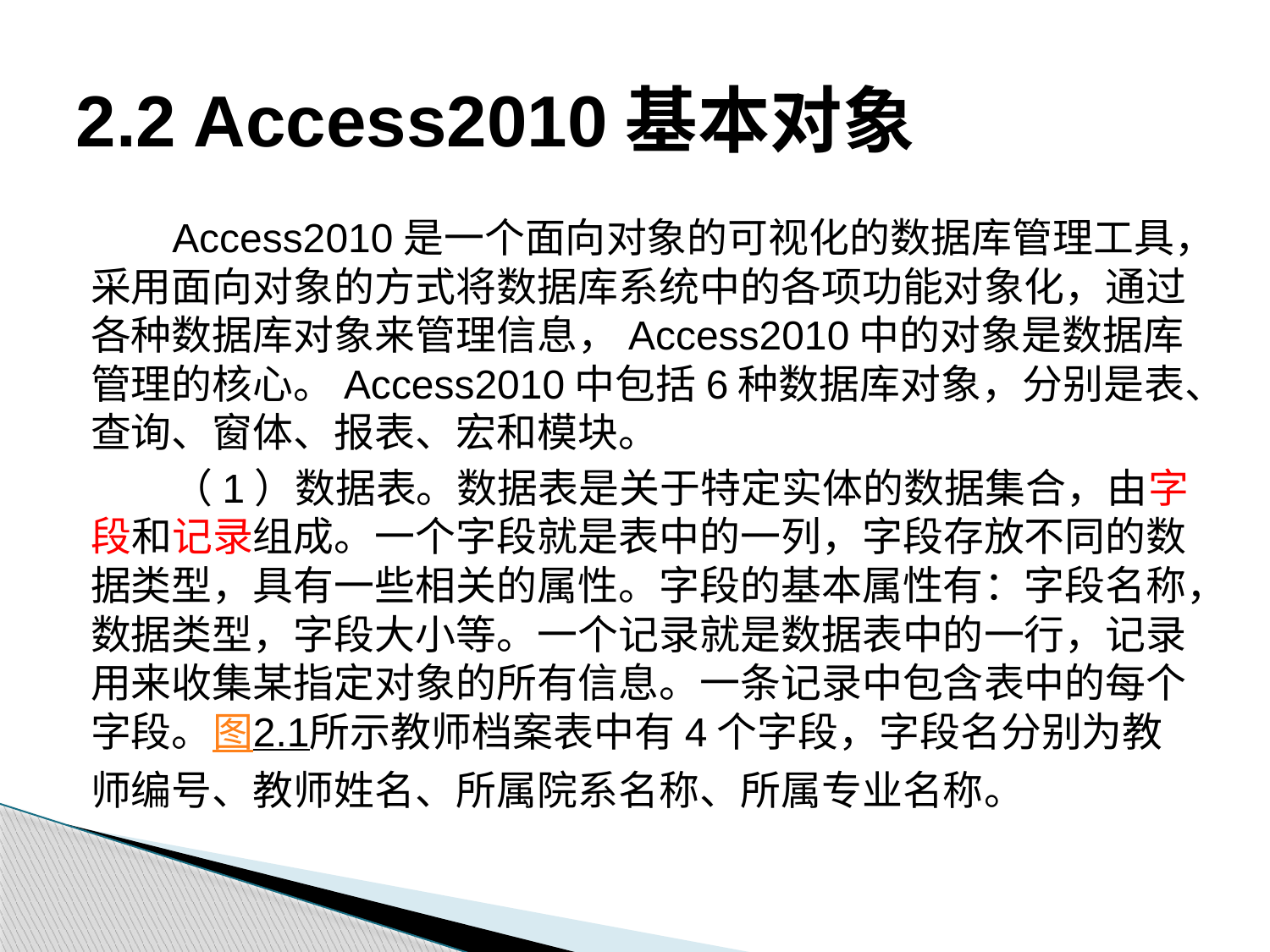

# 2.2 Access2010基本对象
Access2010是一个面向对象的可视化的数据库管理工具，采用面向对象的方式将数据库系统中的各项功能对象化，通过各种数据库对象来管理信息，Access2010中的对象是数据库管理的核心。Access2010中包括6种数据库对象，分别是表、查询、窗体、报表、宏和模块。
（1）数据表。数据表是关于特定实体的数据集合，由字段和记录组成。一个字段就是表中的一列，字段存放不同的数据类型，具有一些相关的属性。字段的基本属性有：字段名称，数据类型，字段大小等。一个记录就是数据表中的一行，记录用来收集某指定对象的所有信息。一条记录中包含表中的每个字段。图2.1所示教师档案表中有4个字段，字段名分别为教师编号、教师姓名、所属院系名称、所属专业名称。